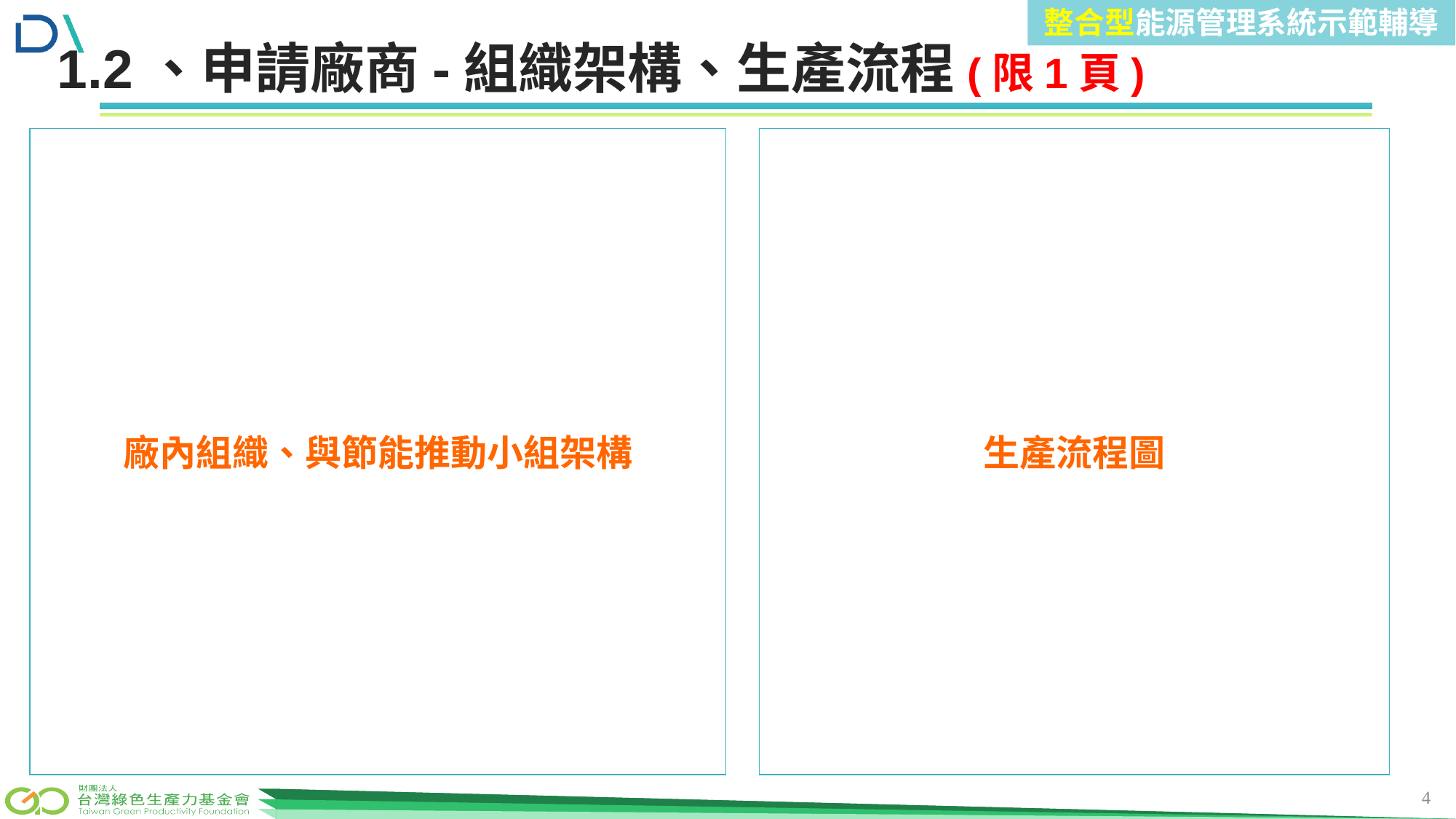

整合型能源管理系統示範輔導
前言
1.2、申請廠商-組織架構、生產流程(限1頁)
廠內組織、與節能推動小組架構
生產流程圖
4